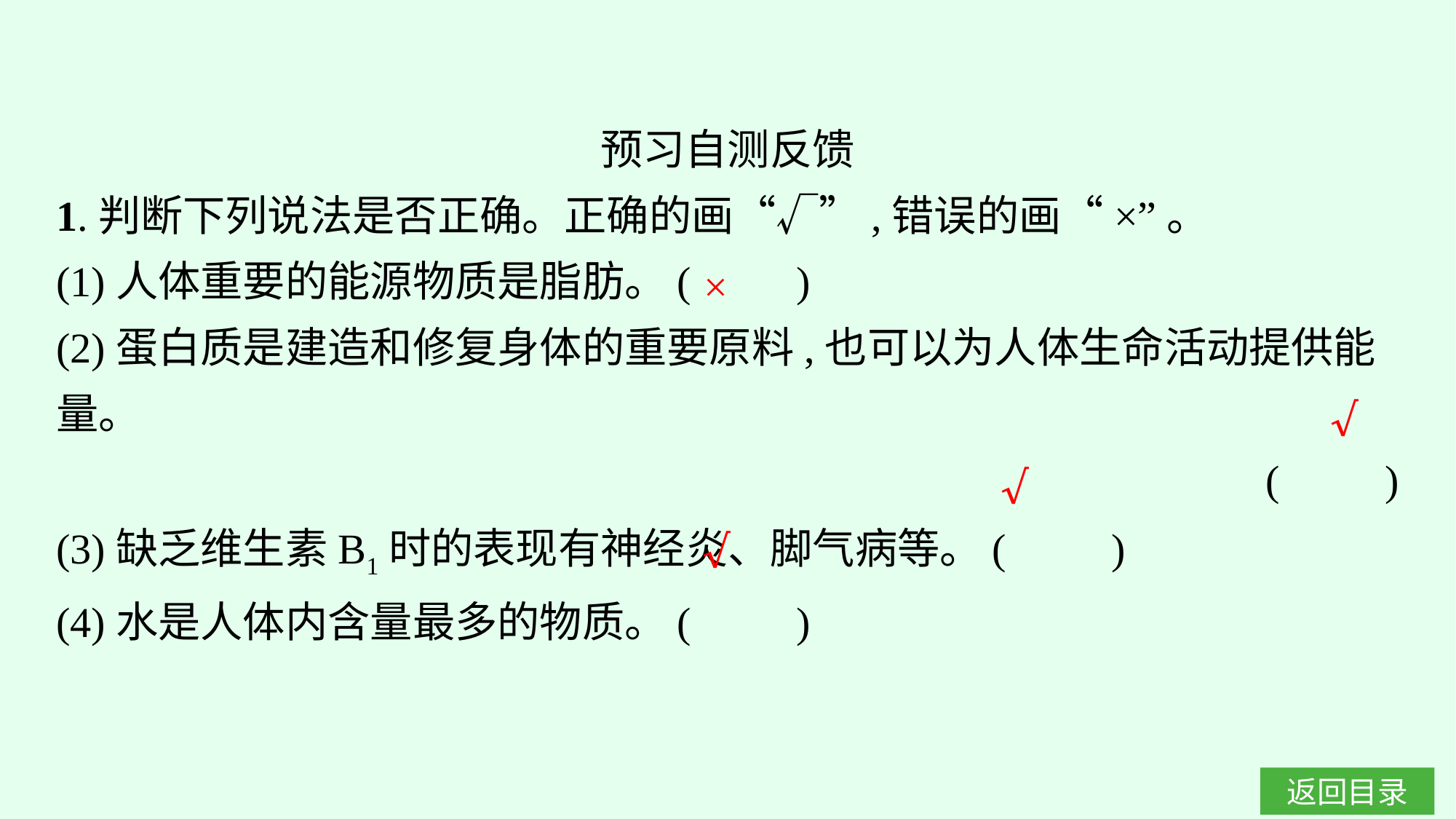

预习自测反馈
1.判断下列说法是否正确。正确的画“√”,错误的画“×”。
(1)人体重要的能源物质是脂肪。(　　)
(2)蛋白质是建造和修复身体的重要原料,也可以为人体生命活动提供能量。
(　　)
(3)缺乏维生素B1时的表现有神经炎、脚气病等。(　　)
(4)水是人体内含量最多的物质。(　　)
×
√
√
√